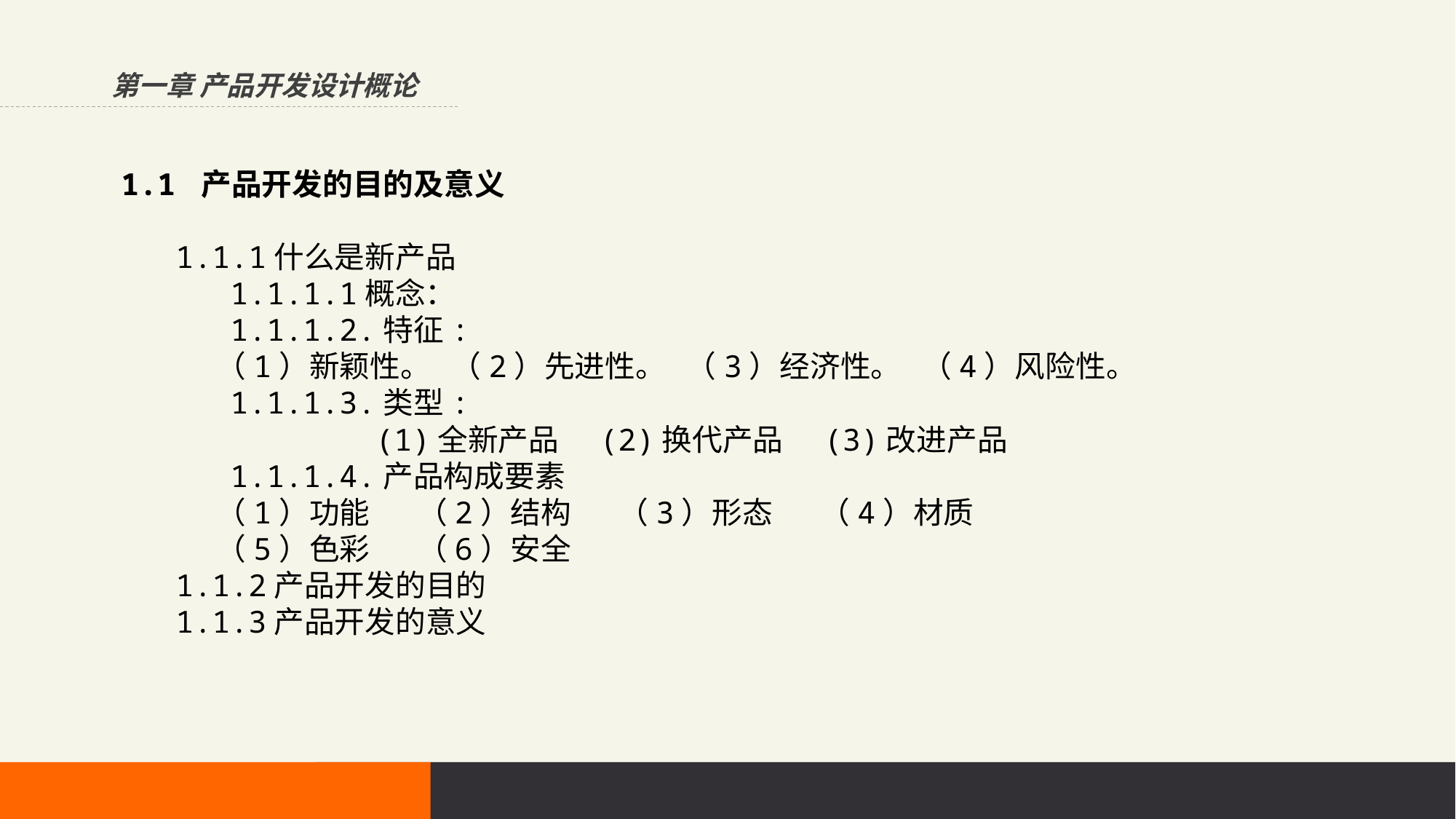

第一章 产品开发设计概论
1.1 产品开发的目的及意义

   1.1.1什么是新产品
      1.1.1.1概念：
      1.1.1.2.特征:
             （1）新颖性。   （2）先进性。   （3）经济性。   （4）风险性。
      1.1.1.3.类型:
              (1)全新产品     (2)换代产品     (3)改进产品
      1.1.1.4.产品构成要素
             （1）功能       （2）结构       （3）形态       （4）材质
             （5）色彩       （6）安全
   1.1.2产品开发的目的
   1.1.3产品开发的意义